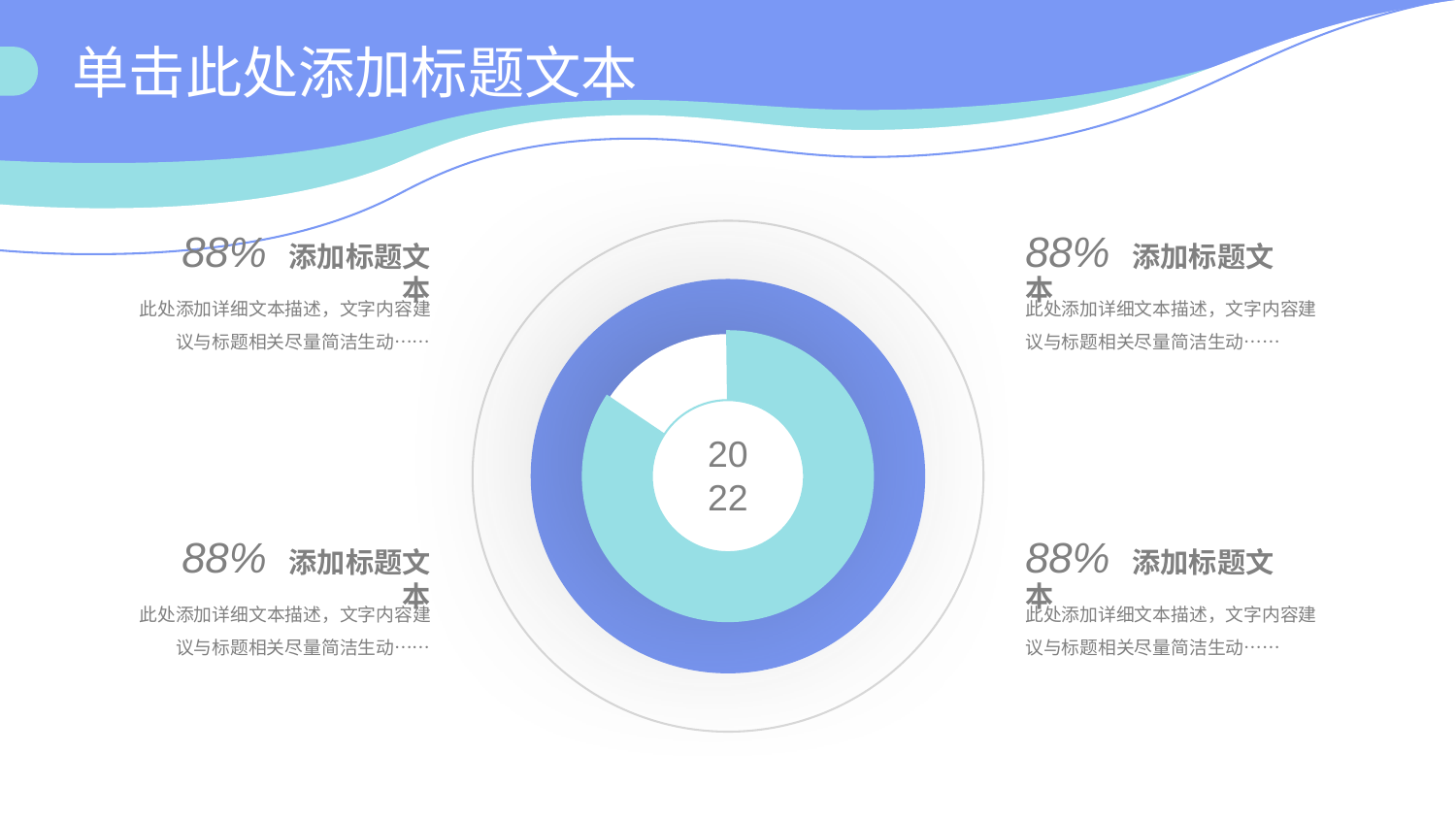

单击此处添加标题文本

88% 添加标题文本
此处添加详细文本描述，文字内容建议与标题相关尽量简洁生动……
88% 添加标题文本
此处添加详细文本描述，文字内容建议与标题相关尽量简洁生动……
20
22
88% 添加标题文本
此处添加详细文本描述，文字内容建议与标题相关尽量简洁生动……
88% 添加标题文本
此处添加详细文本描述，文字内容建议与标题相关尽量简洁生动……